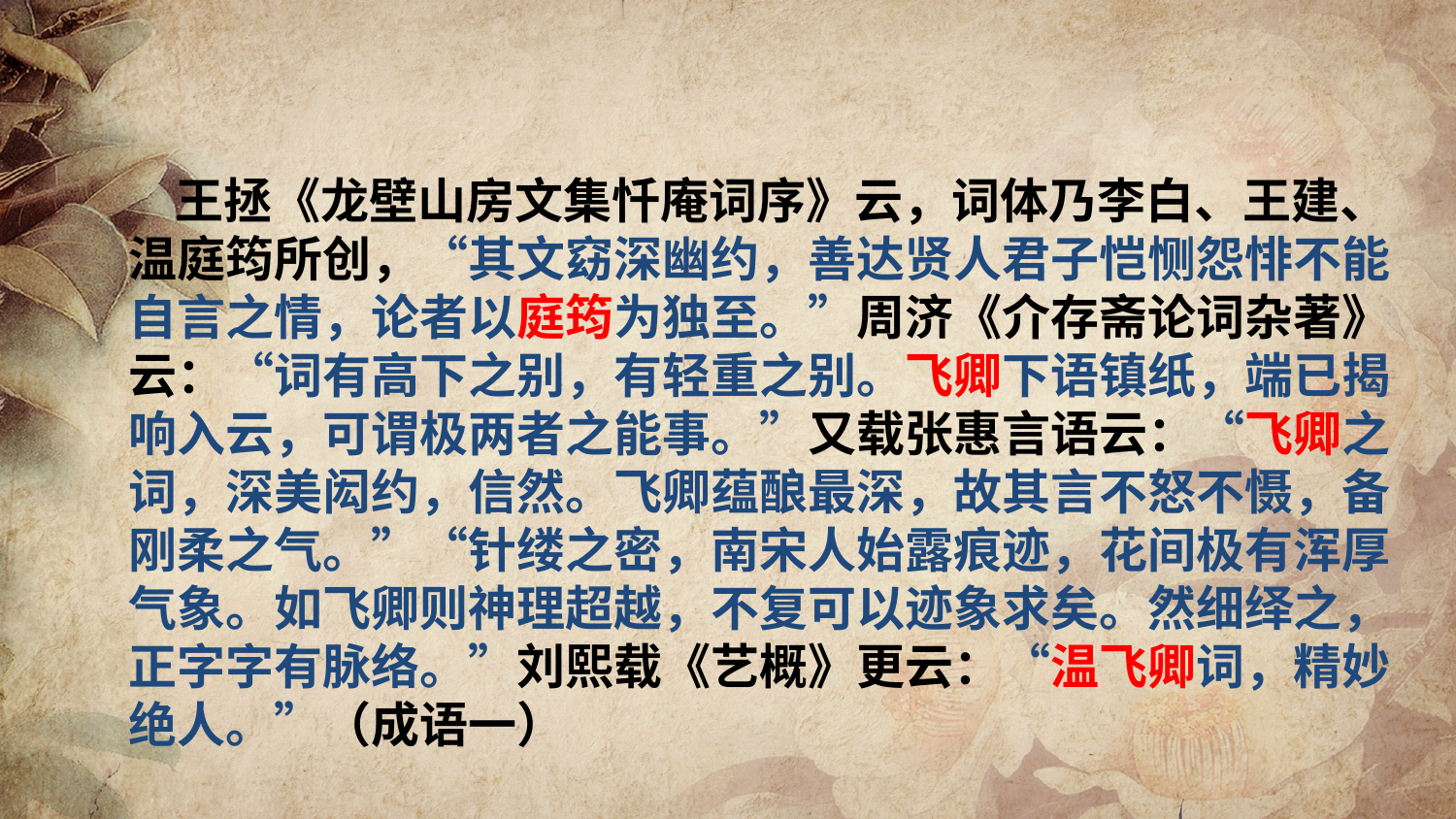

王拯《龙壁山房文集忏庵词序》云，词体乃李白、王建、温庭筠所创，“其文窈深幽约，善达贤人君子恺恻怨悱不能自言之情，论者以庭筠为独至。”周济《介存斋论词杂著》云：“词有高下之别，有轻重之别。飞卿下语镇纸，端已揭响入云，可谓极两者之能事。”又载张惠言语云：“飞卿之词，深美闳约，信然。飞卿蕴酿最深，故其言不怒不慑，备刚柔之气。”“针缕之密，南宋人始露痕迹，花间极有浑厚气象。如飞卿则神理超越，不复可以迹象求矣。然细绎之，正字字有脉络。”刘熙载《艺概》更云：“温飞卿词，精妙绝人。”（成语一）